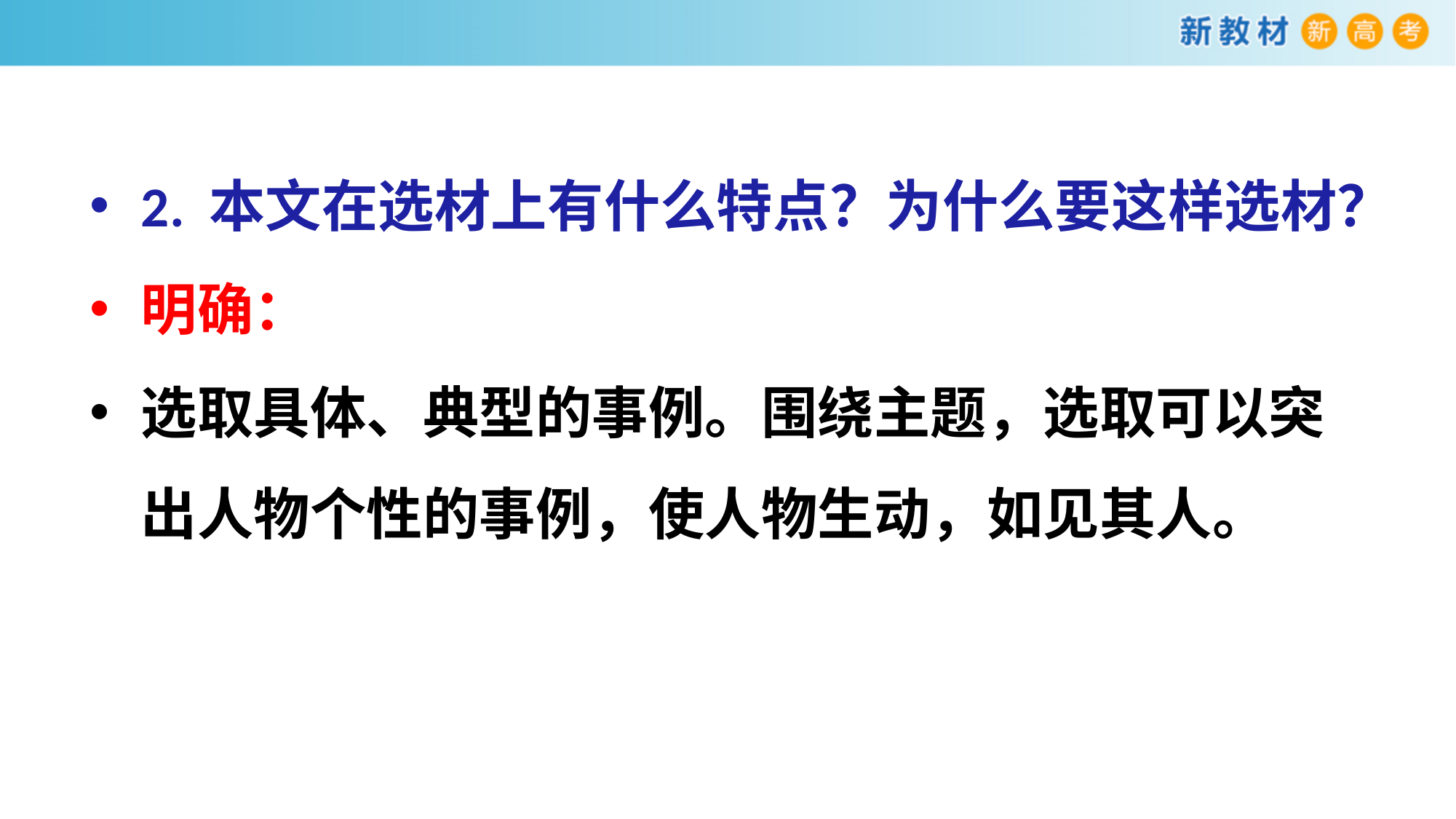

2. 本文在选材上有什么特点？为什么要这样选材？
明确：
选取具体、典型的事例。围绕主题，选取可以突出人物个性的事例，使人物生动，如见其人。